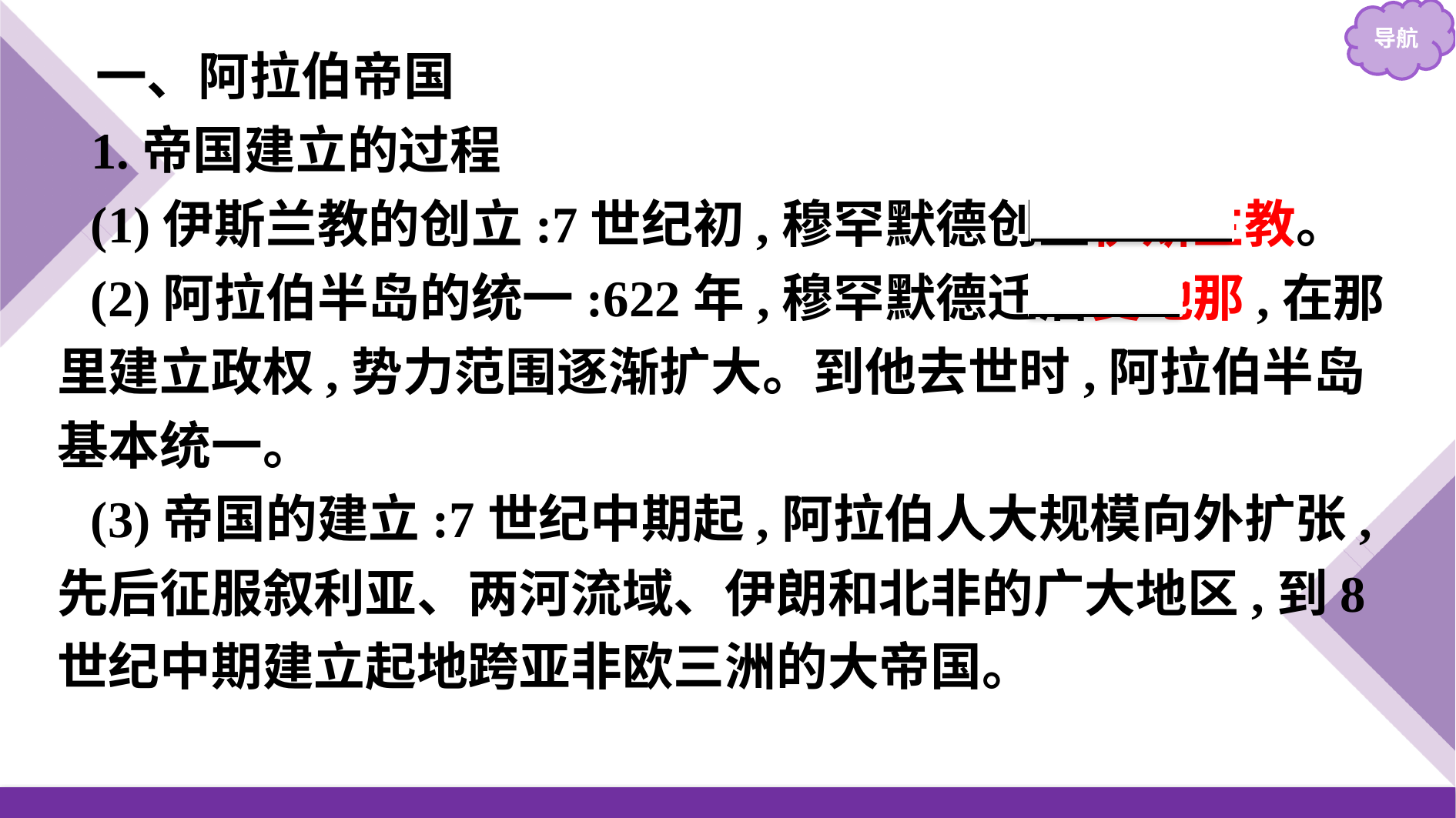

一、阿拉伯帝国
1.帝国建立的过程
(1)伊斯兰教的创立:7世纪初,穆罕默德创立伊斯兰教。
(2)阿拉伯半岛的统一:622年,穆罕默德迁居麦地那,在那里建立政权,势力范围逐渐扩大。到他去世时,阿拉伯半岛基本统一。
(3)帝国的建立:7世纪中期起,阿拉伯人大规模向外扩张,先后征服叙利亚、两河流域、伊朗和北非的广大地区,到8世纪中期建立起地跨亚非欧三洲的大帝国。